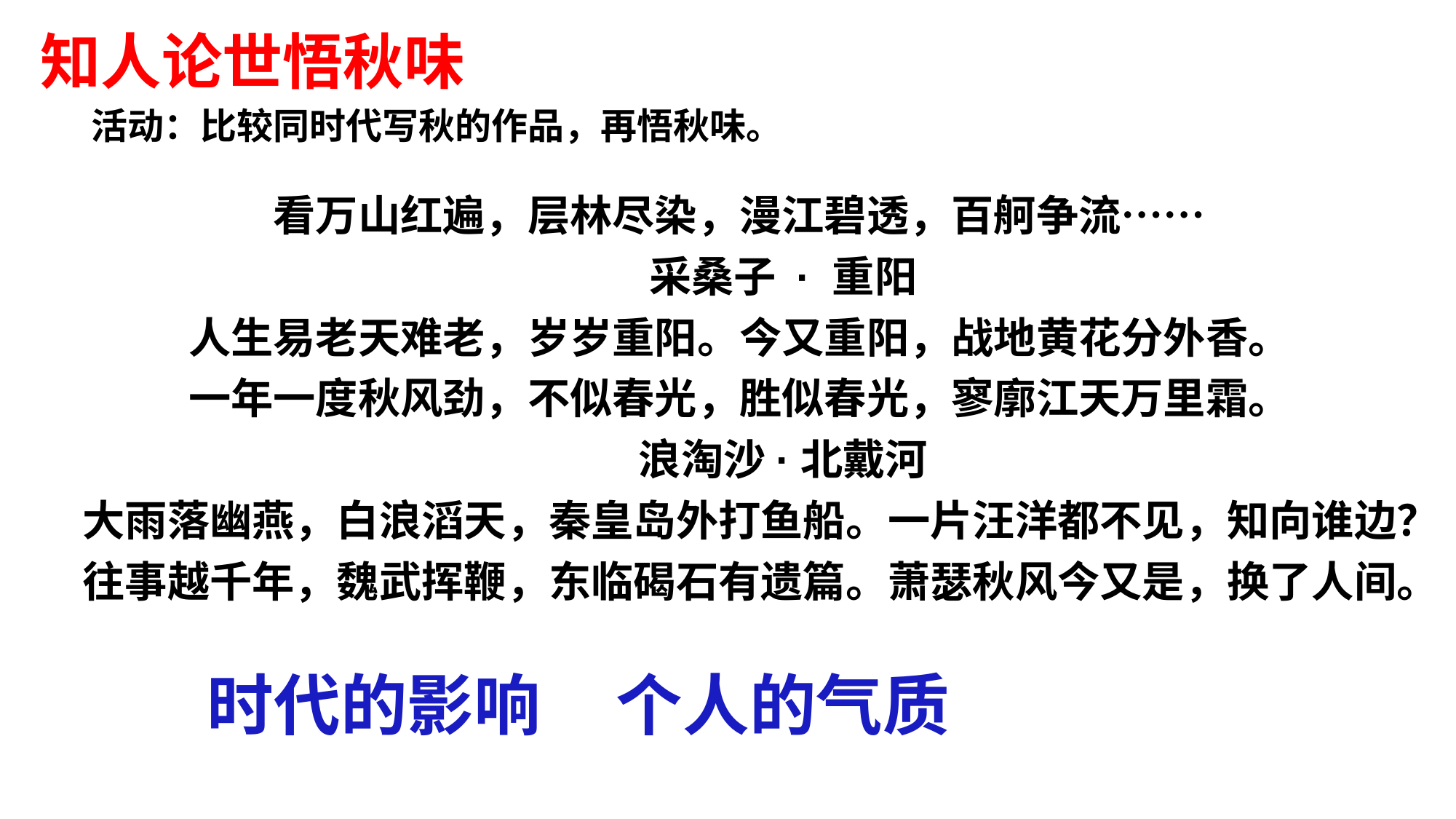

知人论世悟秋味
活动：比较同时代写秋的作品，再悟秋味。

看万山红遍，层林尽染，漫江碧透，百舸争流……
        采桑子 · 重阳
人生易老天难老，岁岁重阳。今又重阳，战地黄花分外香。
一年一度秋风劲，不似春光，胜似春光，寥廓江天万里霜。
         浪淘沙·北戴河
大雨落幽燕，白浪滔天，秦皇岛外打鱼船。一片汪洋都不见，知向谁边？
往事越千年，魏武挥鞭，东临碣石有遗篇。萧瑟秋风今又是，换了人间。
             时代的影响     个人的气质